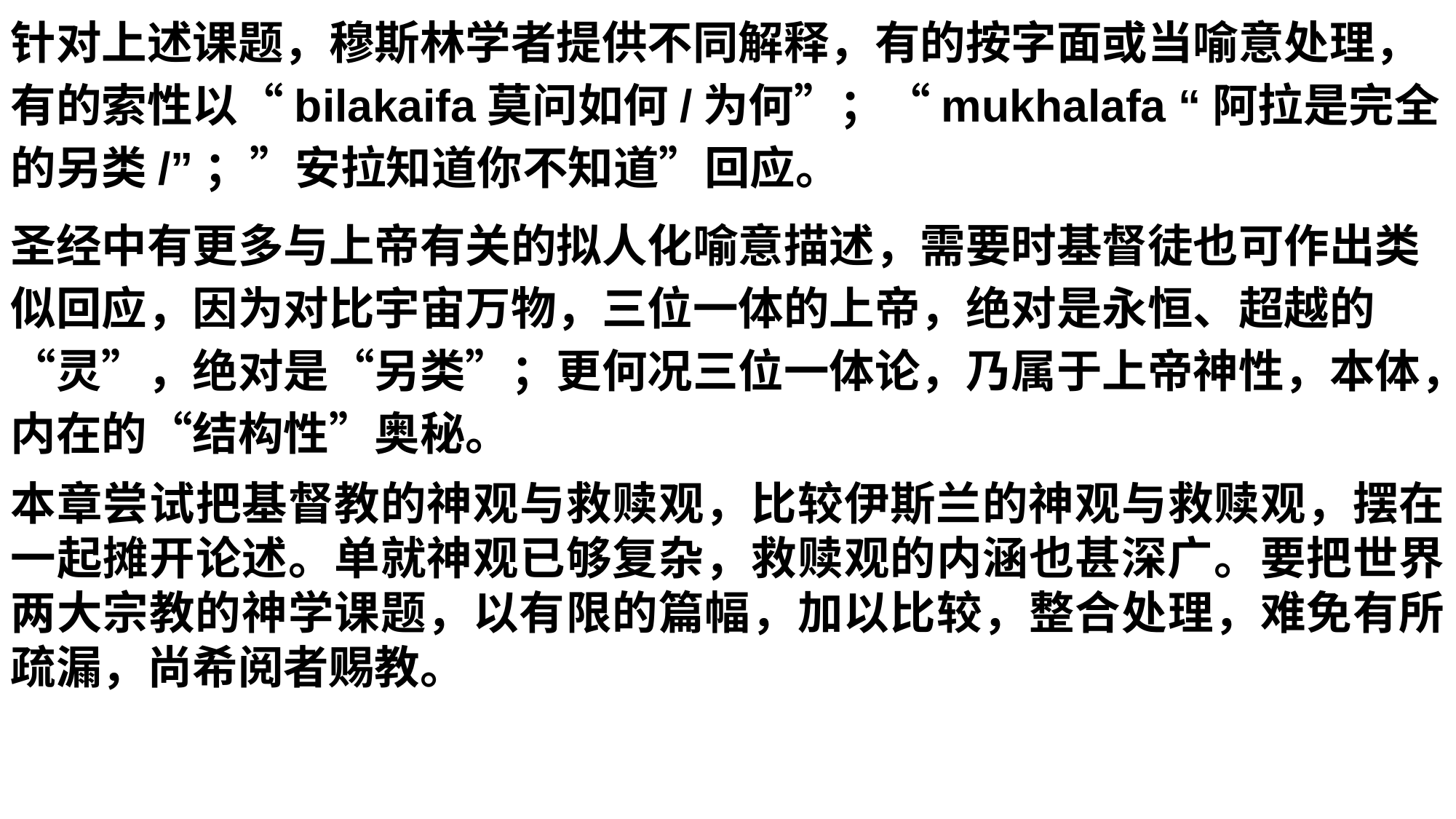

针对上述课题，穆斯林学者提供不同解释，有的按字面或当喻意处理，有的索性以“bilakaifa莫问如何/为何”；“mukhalafa “阿拉是完全的另类/”；”安拉知道你不知道”回应。
圣经中有更多与上帝有关的拟人化喻意描述，需要时基督徒也可作出类似回应，因为对比宇宙万物，三位一体的上帝，绝对是永恒、超越的“灵”，绝对是“另类”；更何况三位一体论，乃属于上帝神性，本体，内在的“结构性”奥秘。
本章尝试把基督教的神观与救赎观，比较伊斯兰的神观与救赎观，摆在一起摊开论述。单就神观已够复杂，救赎观的内涵也甚深广。要把世界两大宗教的神学课题，以有限的篇幅，加以比较，整合处理，难免有所疏漏，尚希阅者赐教。